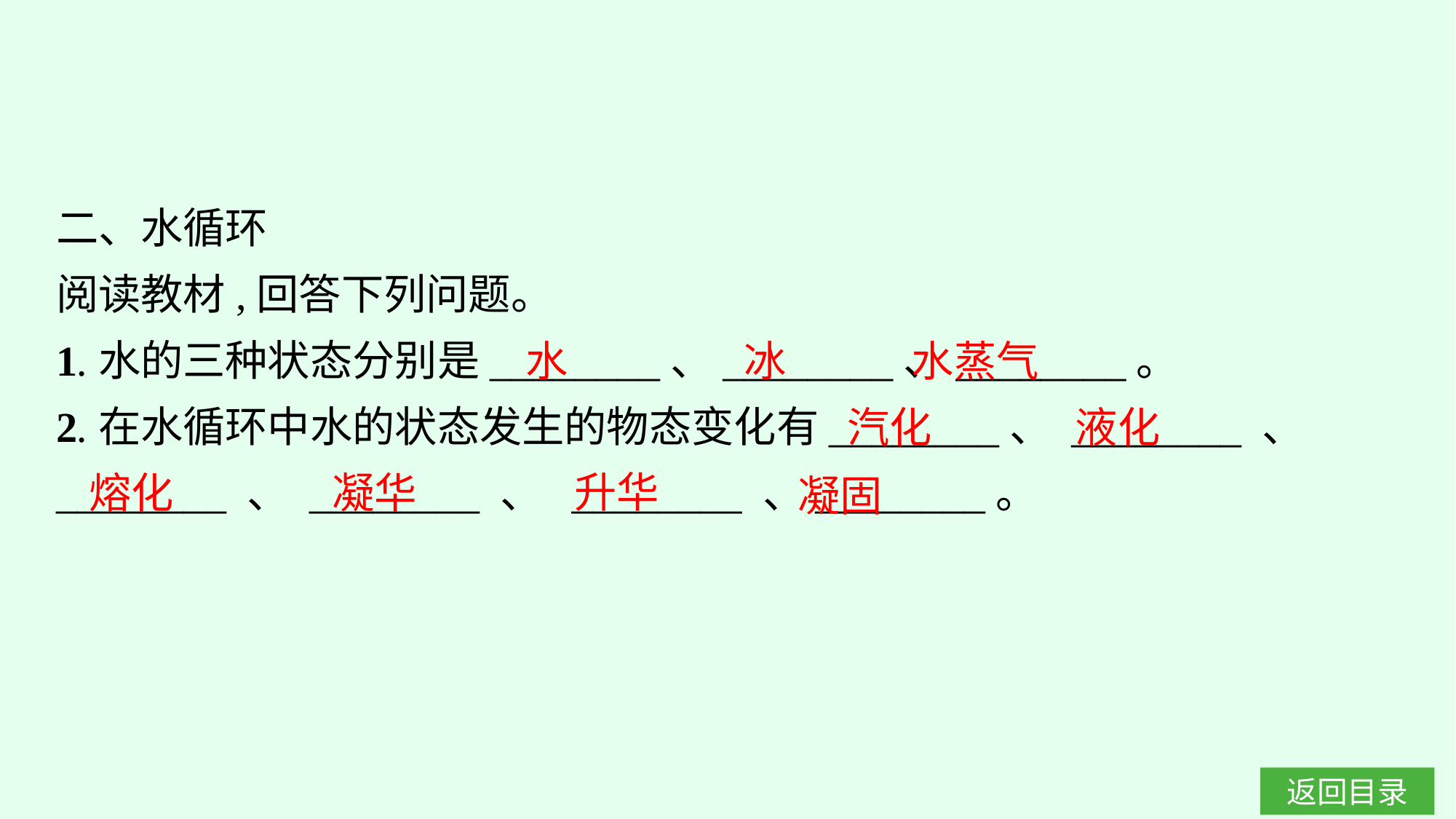

二、水循环
阅读教材,回答下列问题。
1.水的三种状态分别是________、________、________。
2.在水循环中水的状态发生的物态变化有________、 ________ 、 ________ 、 ________ 、  ________ 、________。
水蒸气
水
冰
液化
汽化
升华
熔化
凝华
凝固